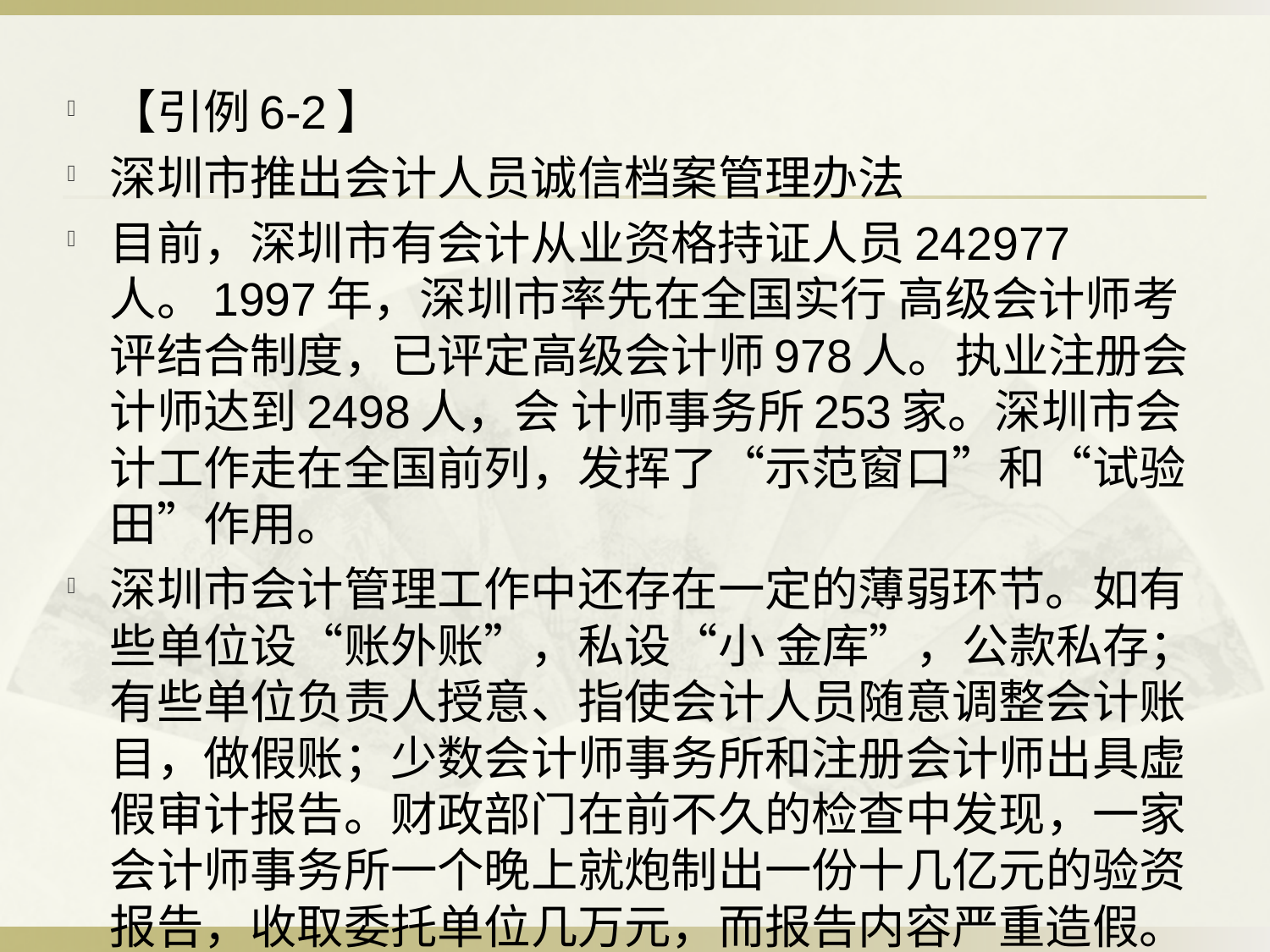

【引例6-2】
深圳市推出会计人员诚信档案管理办法
目前，深圳市有会计从业资格持证人员242977人。1997年，深圳市率先在全国实行 高级会计师考评结合制度，已评定高级会计师978人。执业注册会计师达到2498人，会 计师事务所253家。深圳市会计工作走在全国前列，发挥了“示范窗口”和“试验田”作用。
深圳市会计管理工作中还存在一定的薄弱环节。如有些单位设“账外账”，私设“小 金库”，公款私存；有些单位负责人授意、指使会计人员随意调整会计账目，做假账；少数会计师事务所和注册会计师出具虚假审计报告。财政部门在前不久的检查中发现，一家 会计师事务所一个晚上就炮制出一份十几亿元的验资报告，收取委托单位几万元，而报告内容严重造假。